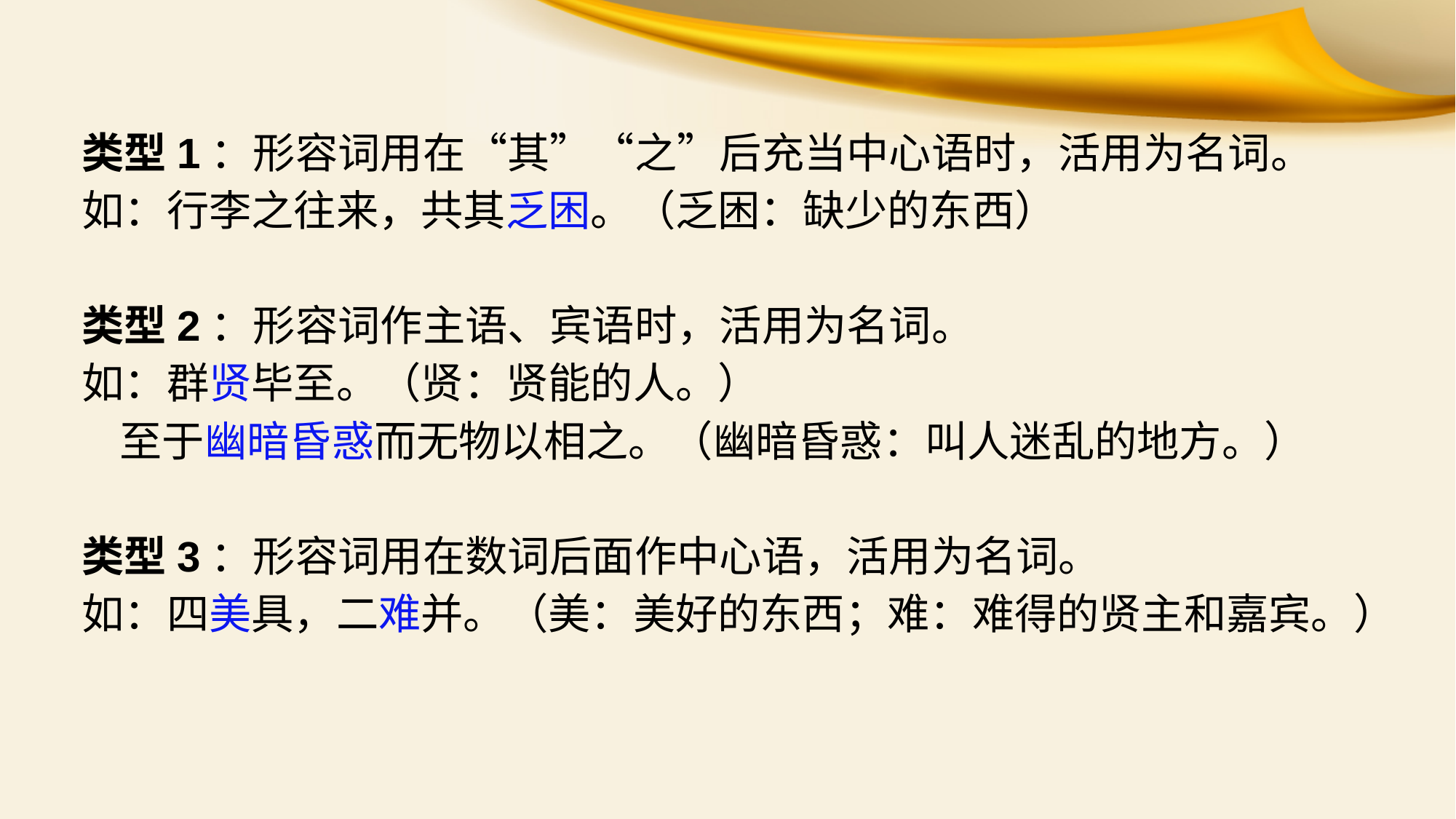

类型1：形容词用在“其”“之”后充当中心语时，活用为名词。
    如：行李之往来，共其乏困。（乏困：缺少的东西）

    类型2：形容词作主语、宾语时，活用为名词。
    如：群贤毕至。（贤：贤能的人。）
        至于幽暗昏惑而无物以相之。（幽暗昏惑：叫人迷乱的地方。）

    类型3：形容词用在数词后面作中心语，活用为名词。
    如：四美具，二难并。（美：美好的东西；难：难得的贤主和嘉宾。）